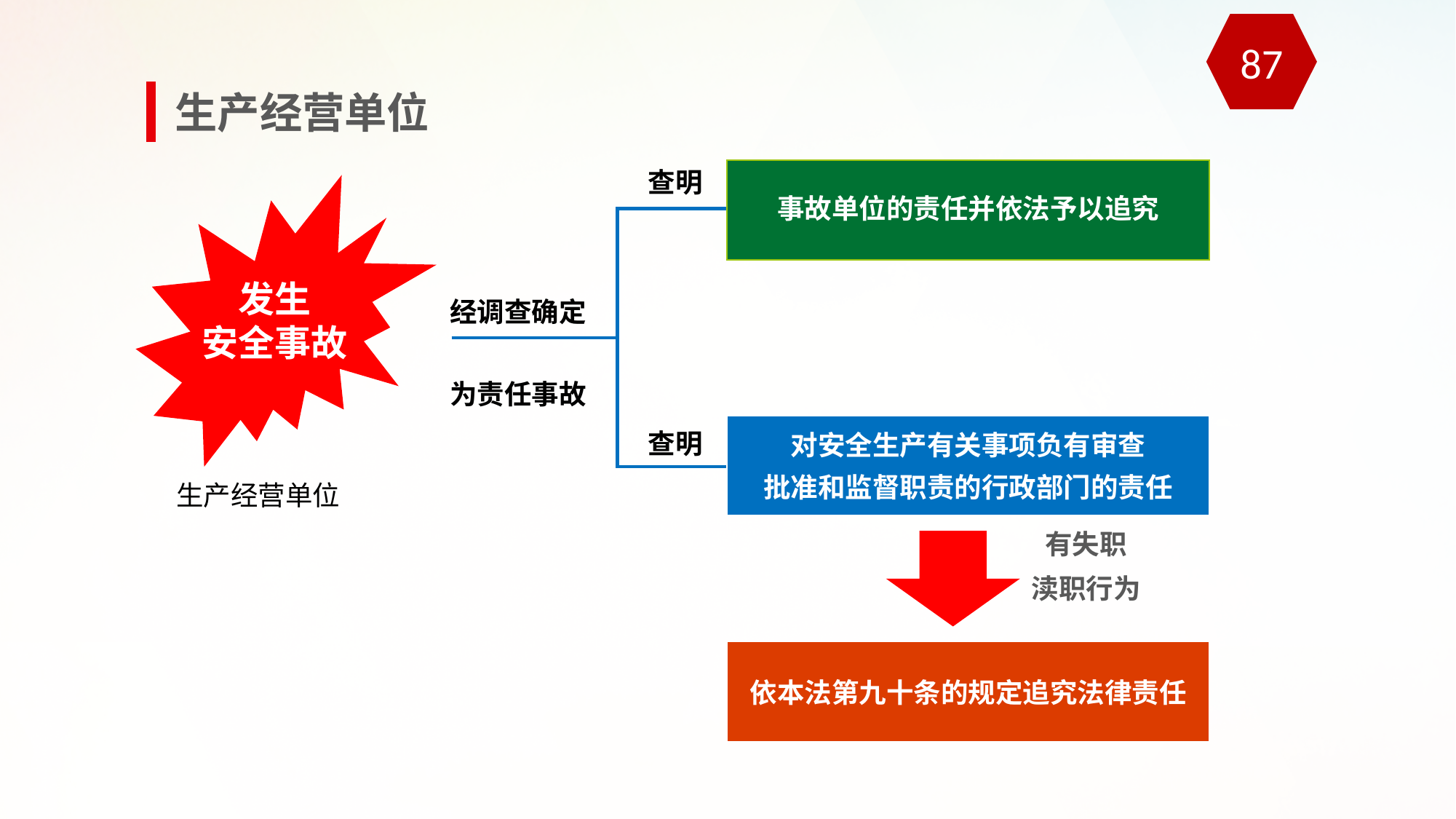

87
生产经营单位
查明
事故单位的责任并依法予以追究

经调查确定
为责任事故
发生
安全事故
对安全生产有关事项负有审查
批准和监督职责的行政部门的责任
查明
生产经营单位
有失职
渎职行为

依本法第九十条的规定追究法律责任